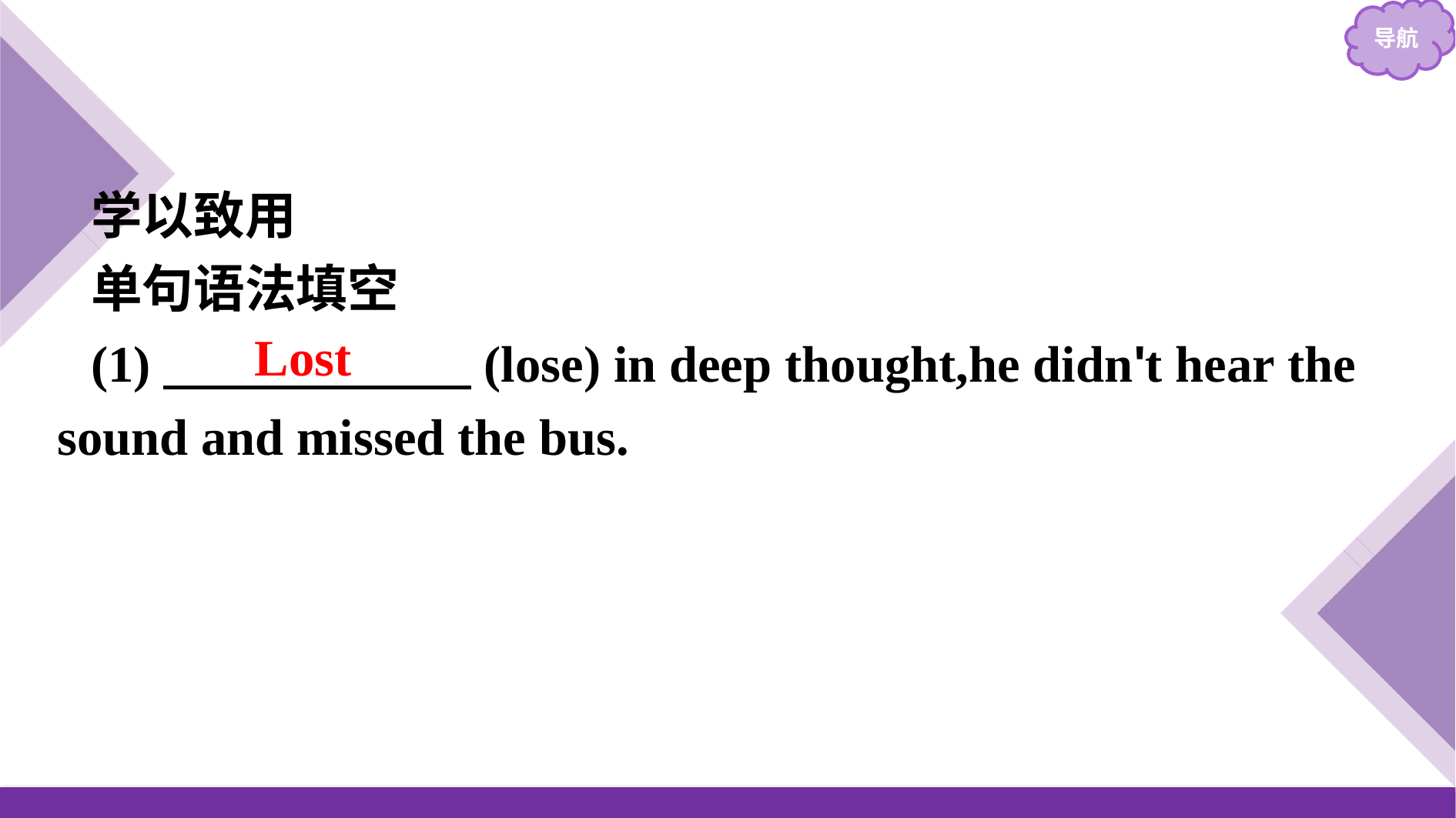

学以致用
单句语法填空
(1)　　　　　　(lose) in deep thought,he didn't hear the sound and missed the bus.
Lost